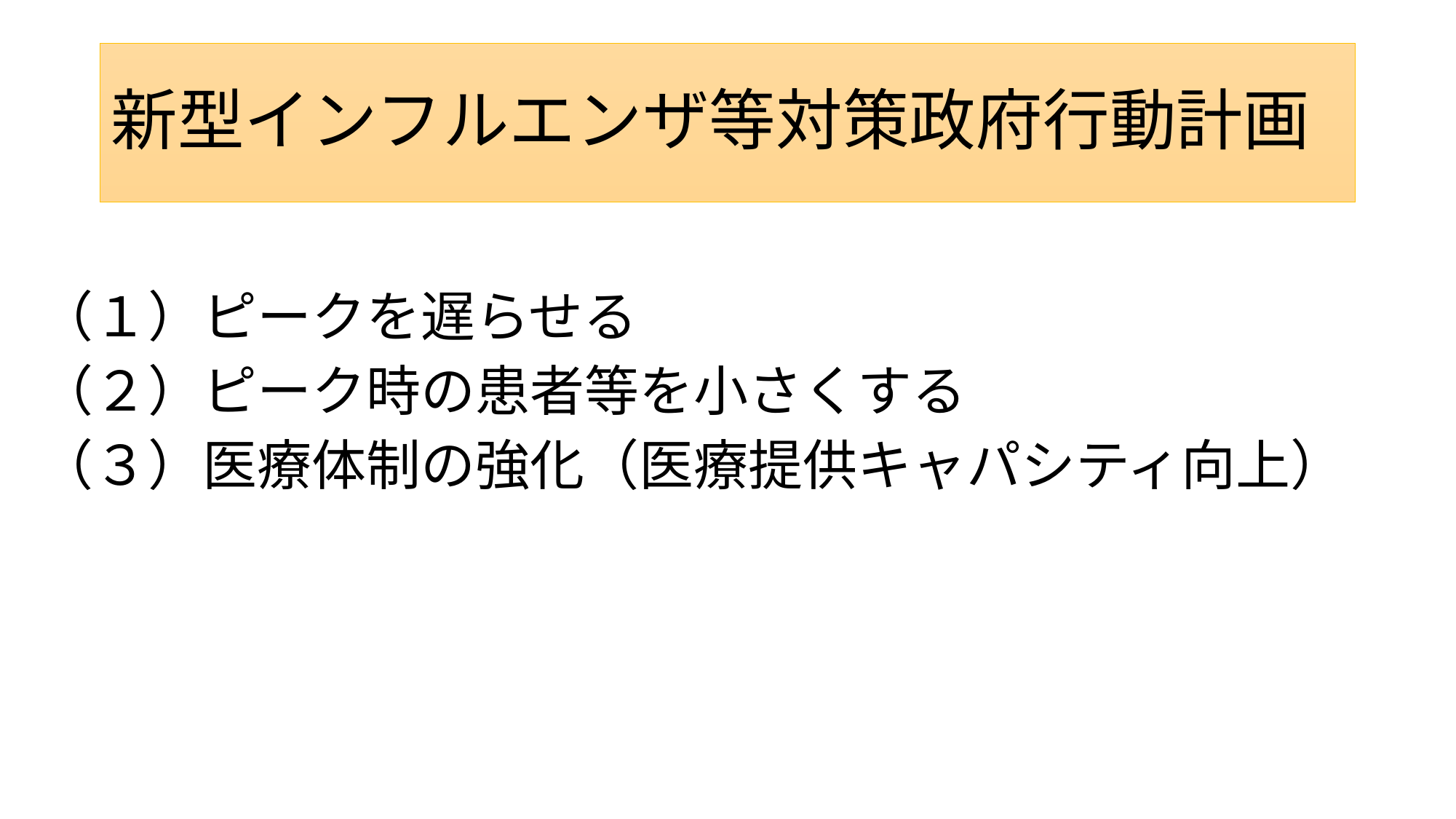

# 新型インフルエンザ等対策政府行動計画

（１）ピークを遅らせる
（２）ピーク時の患者等を小さくする
（３）医療体制の強化（医療提供キャパシティ向上）